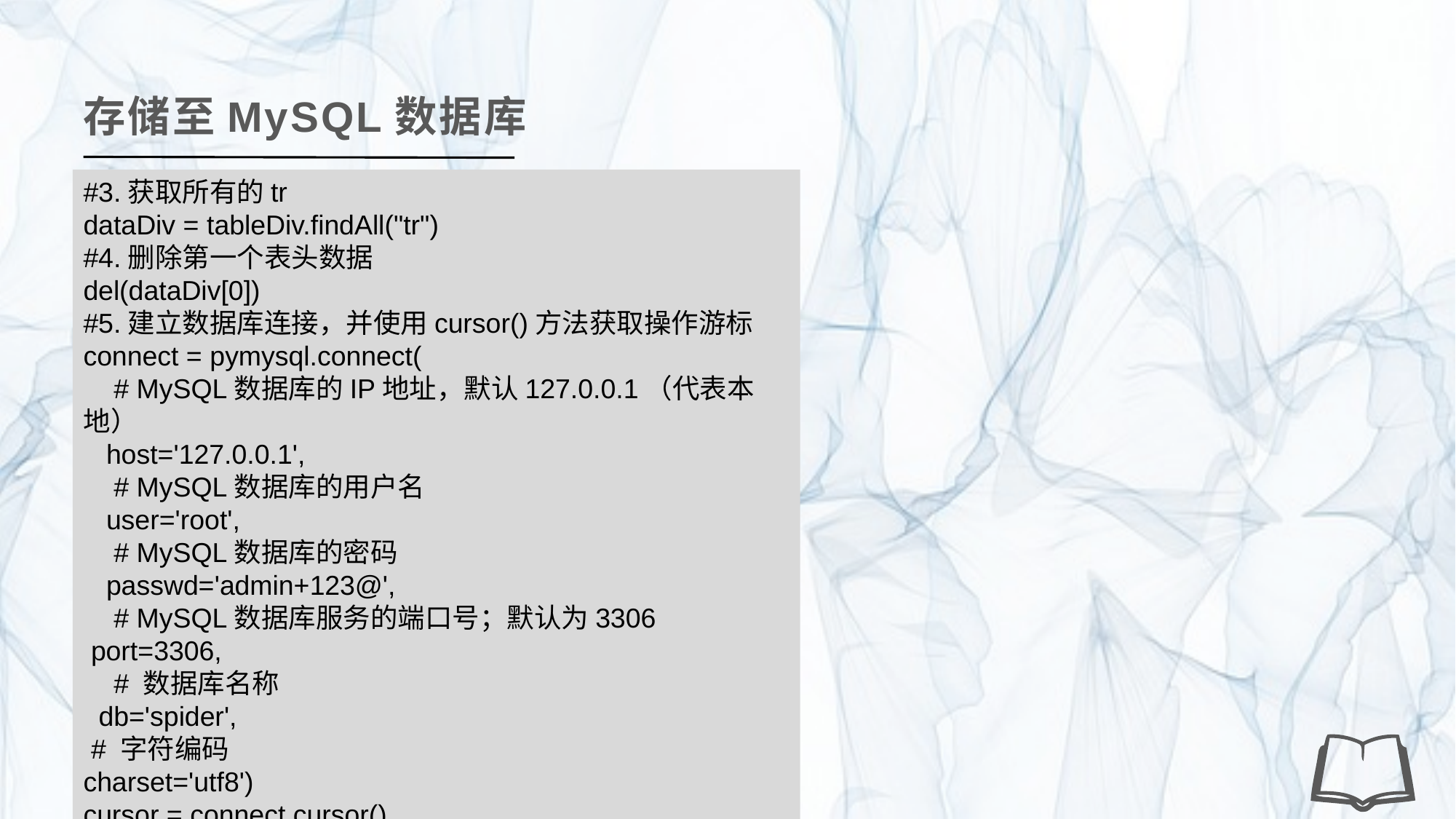

存储至MySQL数据库
#3.获取所有的tr
dataDiv = tableDiv.findAll("tr")
#4.删除第一个表头数据
del(dataDiv[0])
#5.建立数据库连接，并使用cursor()方法获取操作游标
connect = pymysql.connect(
    # MySQL数据库的IP地址，默认127.0.0.1（代表本地）
   host='127.0.0.1',
    # MySQL数据库的用户名
   user='root',
    # MySQL数据库的密码
   passwd='admin+123@',
    # MySQL数据库服务的端口号；默认为3306
 port=3306,
    # 数据库名称
  db='spider',
 # 字符编码
charset='utf8')
cursor = connect.cursor()

23